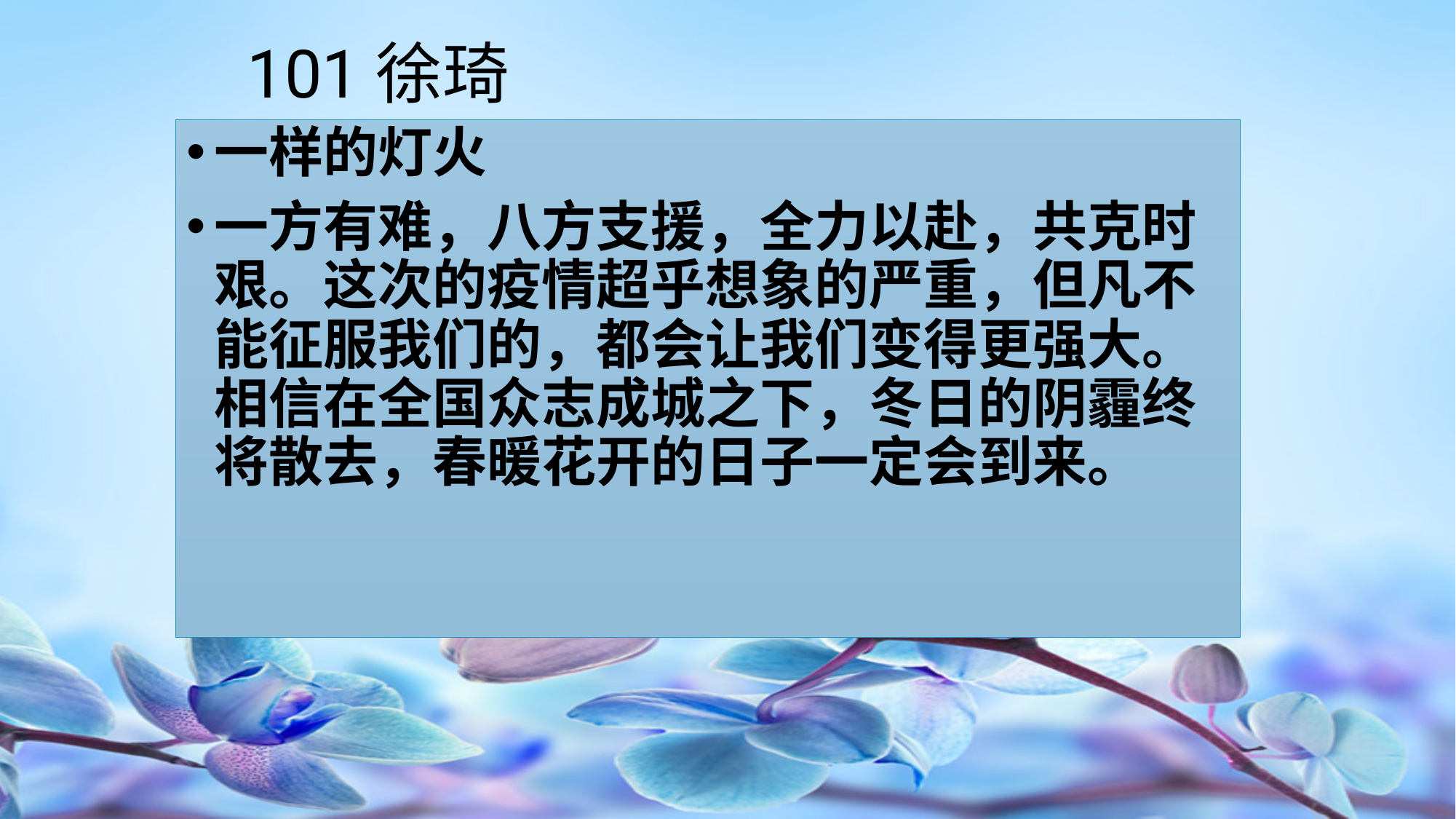

# 101徐琦
一样的灯火
一方有难，八方支援，全力以赴，共克时艰。这次的疫情超乎想象的严重，但凡不能征服我们的，都会让我们变得更强大。相信在全国众志成城之下，冬日的阴霾终将散去，春暖花开的日子一定会到来。